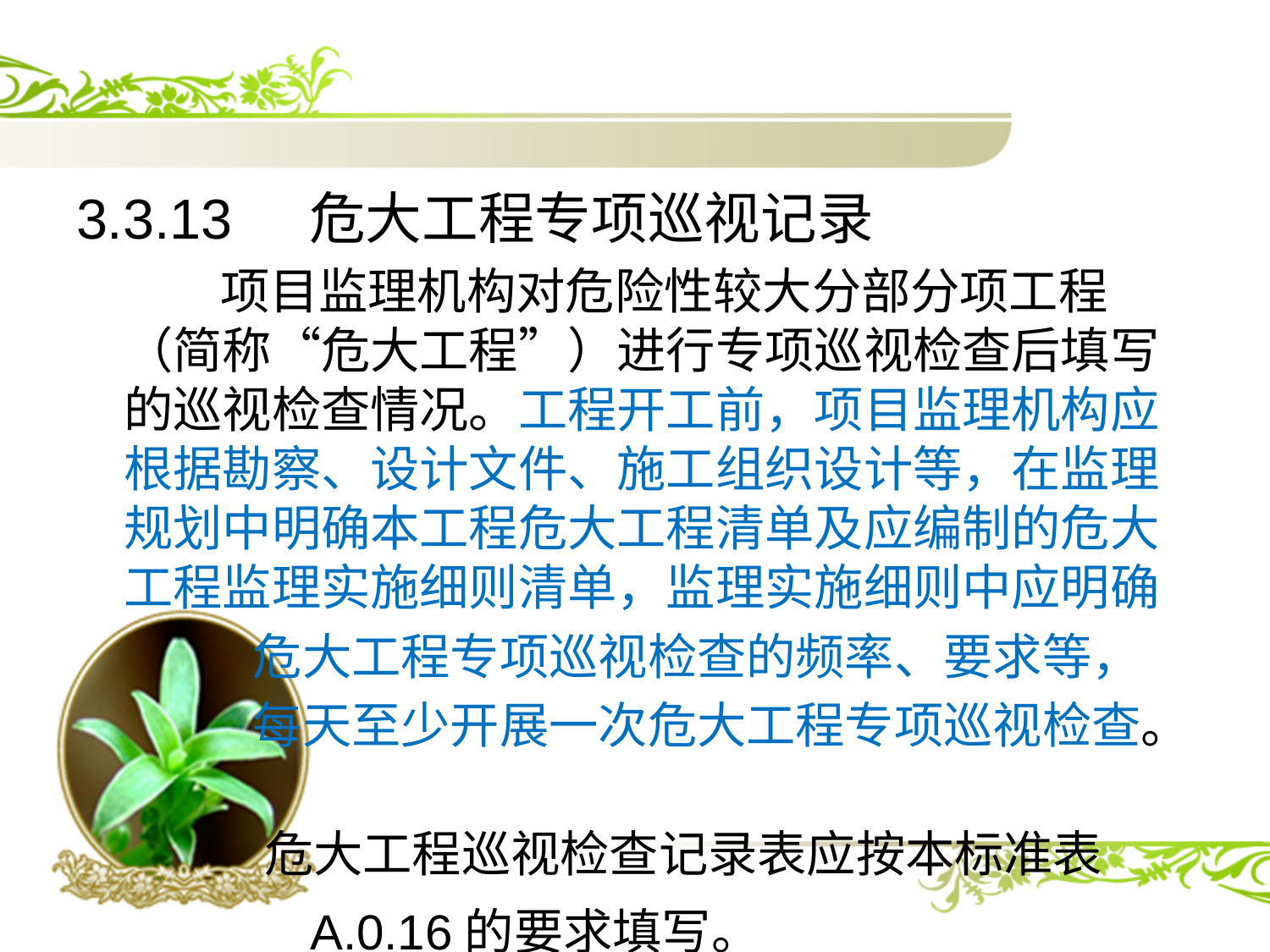

#
3.3.13    危大工程专项巡视记录
            项目监理机构对危险性较大分部分项工程（简称“危大工程”）进行专项巡视检查后填写的巡视检查情况。工程开工前，项目监理机构应根据勘察、设计文件、施工组织设计等，在监理规划中明确本工程危大工程清单及应编制的危大工程监理实施细则清单，监理实施细则中应明确
               危大工程专项巡视检查的频率、要求等，
               每天至少开展一次危大工程专项巡视检查。
                危大工程巡视检查记录表应按本标准表
                 A.0.16的要求填写。